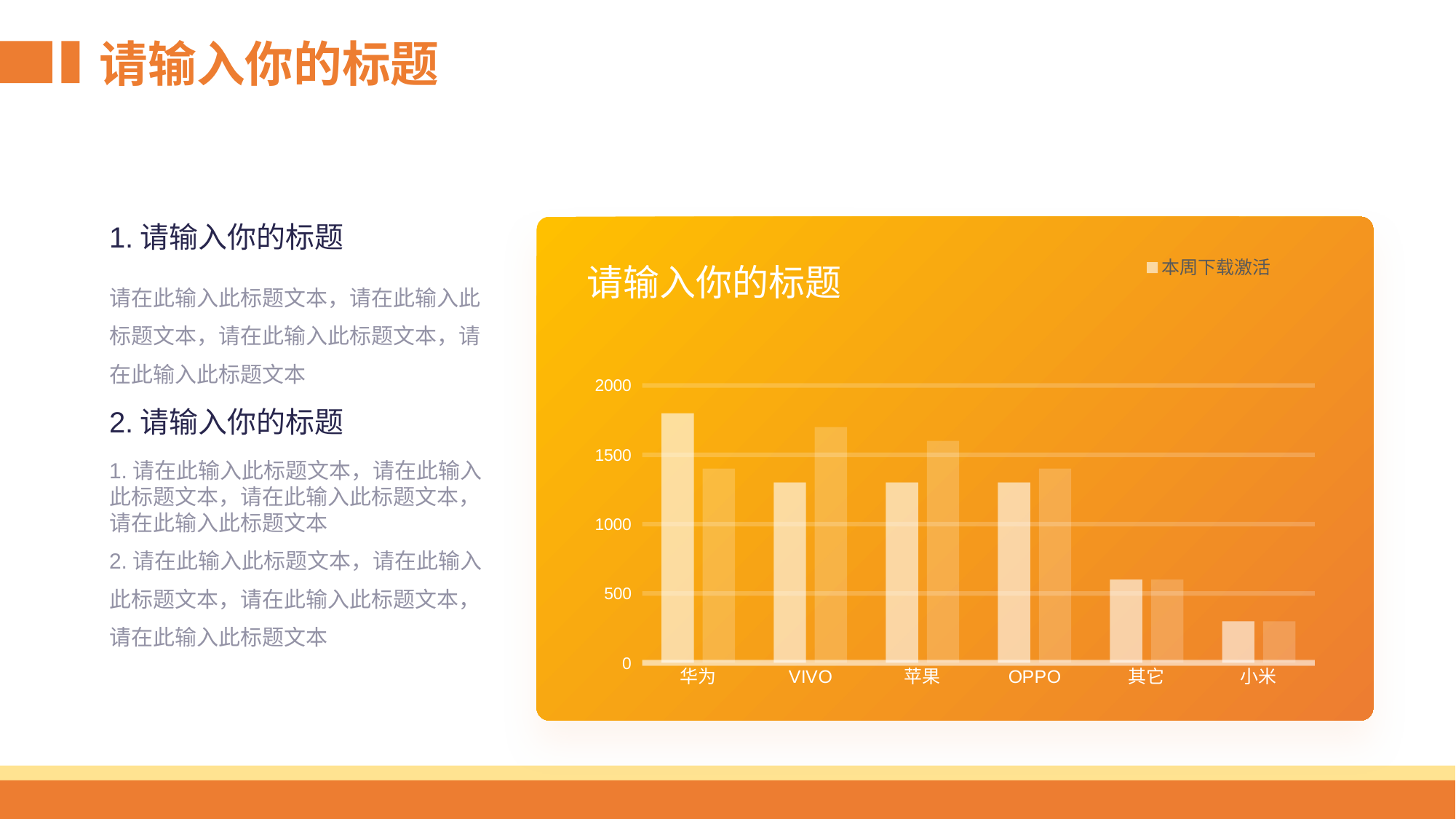

请输入你的标题

1.请输入你的标题

### Chart: 请输入你的标题

| Category | 本周下载激活 | 上周下载激活 |
|---|---|---|
| 华为 | 1800.0 | 1400.0 |
| VIVO | 1300.0 | 1700.0 |
| 苹果 | 1300.0 | 1600.0 |
| OPPO | 1300.0 | 1400.0 |
| 其它 | 600.0 | 600.0 |
| 小米 | 300.0 | 300.0 |
请在此输入此标题文本，请在此输入此标题文本，请在此输入此标题文本，请在此输入此标题文本
2.请输入你的标题
1.请在此输入此标题文本，请在此输入此标题文本，请在此输入此标题文本，请在此输入此标题文本
2.请在此输入此标题文本，请在此输入此标题文本，请在此输入此标题文本，请在此输入此标题文本